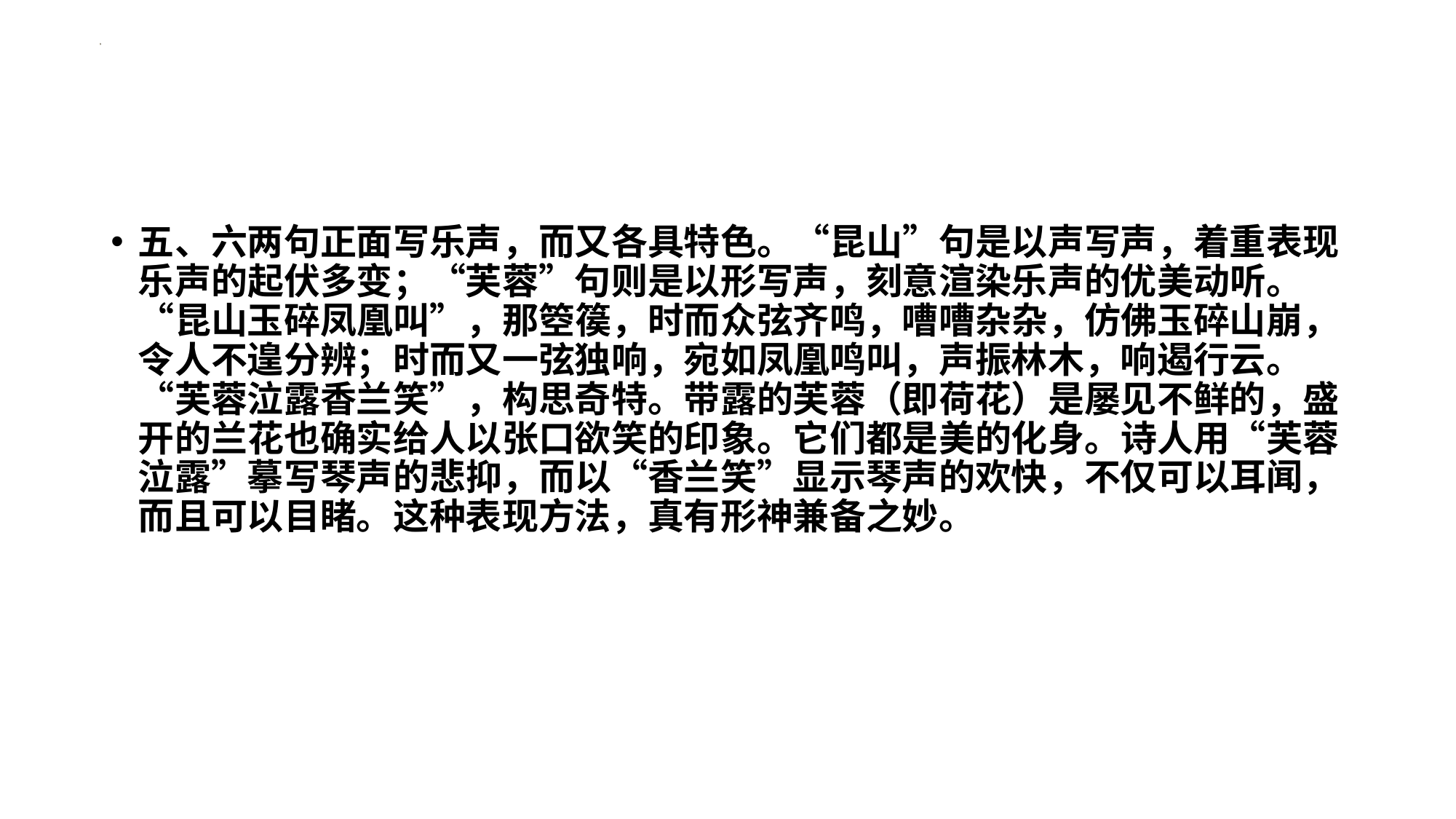

五、六两句正面写乐声，而又各具特色。“昆山”句是以声写声，着重表现乐声的起伏多变；“芙蓉”句则是以形写声，刻意渲染乐声的优美动听。“昆山玉碎凤凰叫”，那箜篌，时而众弦齐鸣，嘈嘈杂杂，仿佛玉碎山崩，令人不遑分辨；时而又一弦独响，宛如凤凰鸣叫，声振林木，响遏行云。“芙蓉泣露香兰笑”，构思奇特。带露的芙蓉（即荷花）是屡见不鲜的，盛开的兰花也确实给人以张口欲笑的印象。它们都是美的化身。诗人用“芙蓉泣露”摹写琴声的悲抑，而以“香兰笑”显示琴声的欢快，不仅可以耳闻，而且可以目睹。这种表现方法，真有形神兼备之妙。